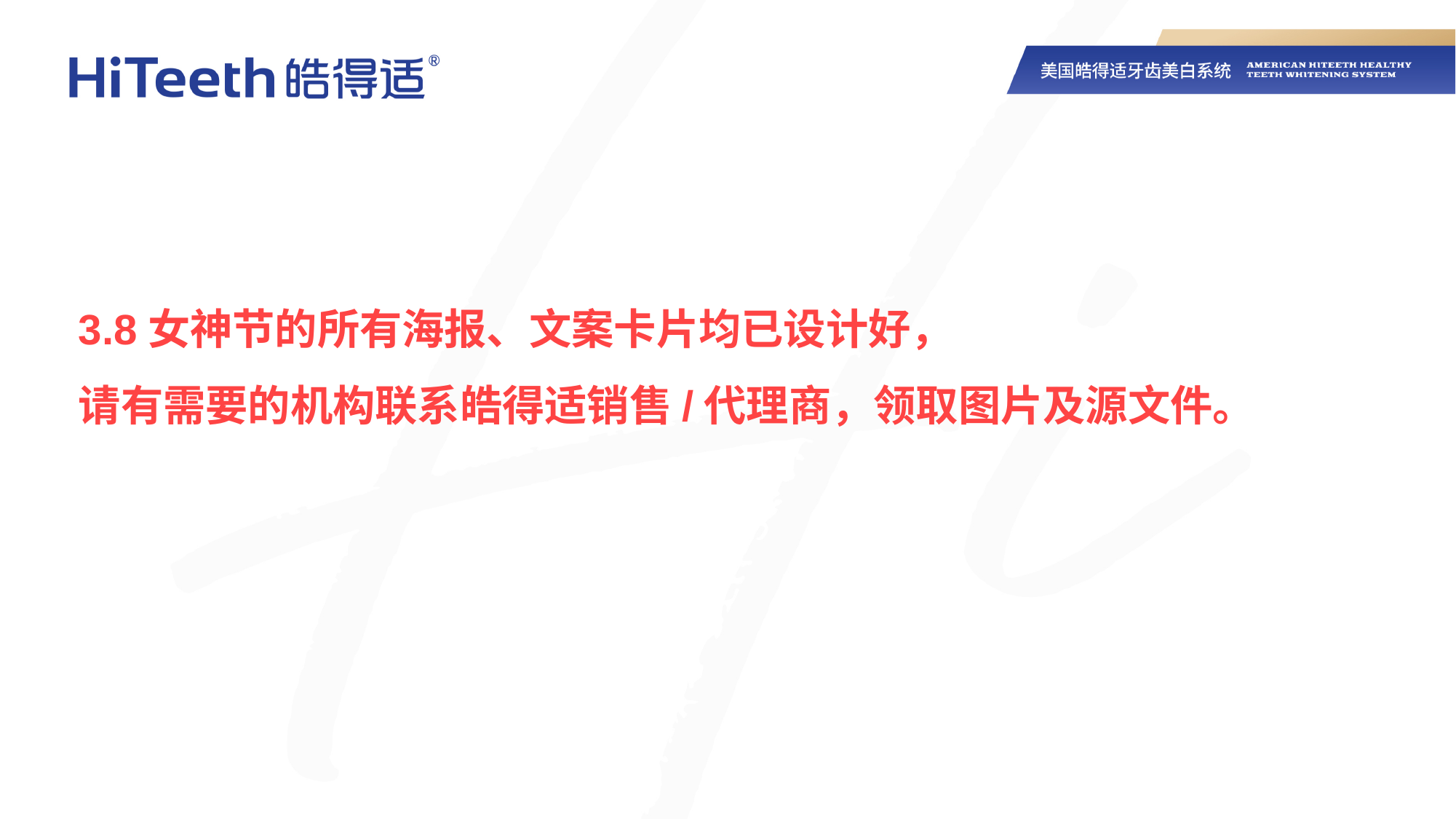

3.8女神节的所有海报、文案卡片均已设计好，
请有需要的机构联系皓得适销售/代理商，领取图片及源文件。